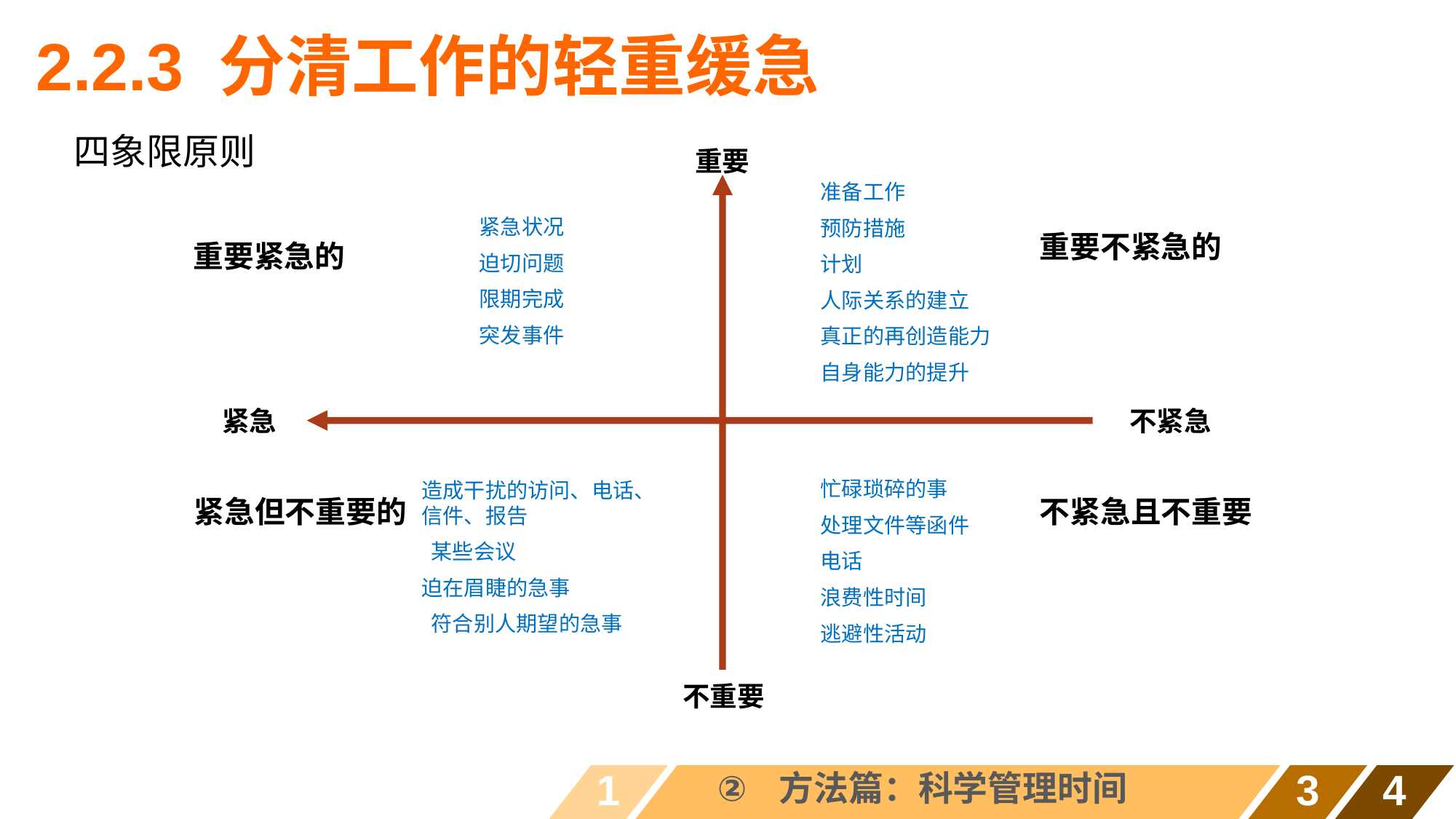

# 2.2.3 分清工作的轻重缓急
四象限原则
重要
准备工作
预防措施
计划
人际关系的建立
真正的再创造能力
自身能力的提升

紧急状况
迫切问题
限期完成
突发事件
重要不紧急的
重要紧急的
紧急
不紧急

忙碌琐碎的事
处理文件等函件
电话
浪费性时间
逃避性活动
造成干扰的访问、电话、信件、报告
 某些会议
迫在眉睫的急事
 符合别人期望的急事
紧急但不重要的
不紧急且不重要
不重要
1
方法篇：科学管理时间
3
4